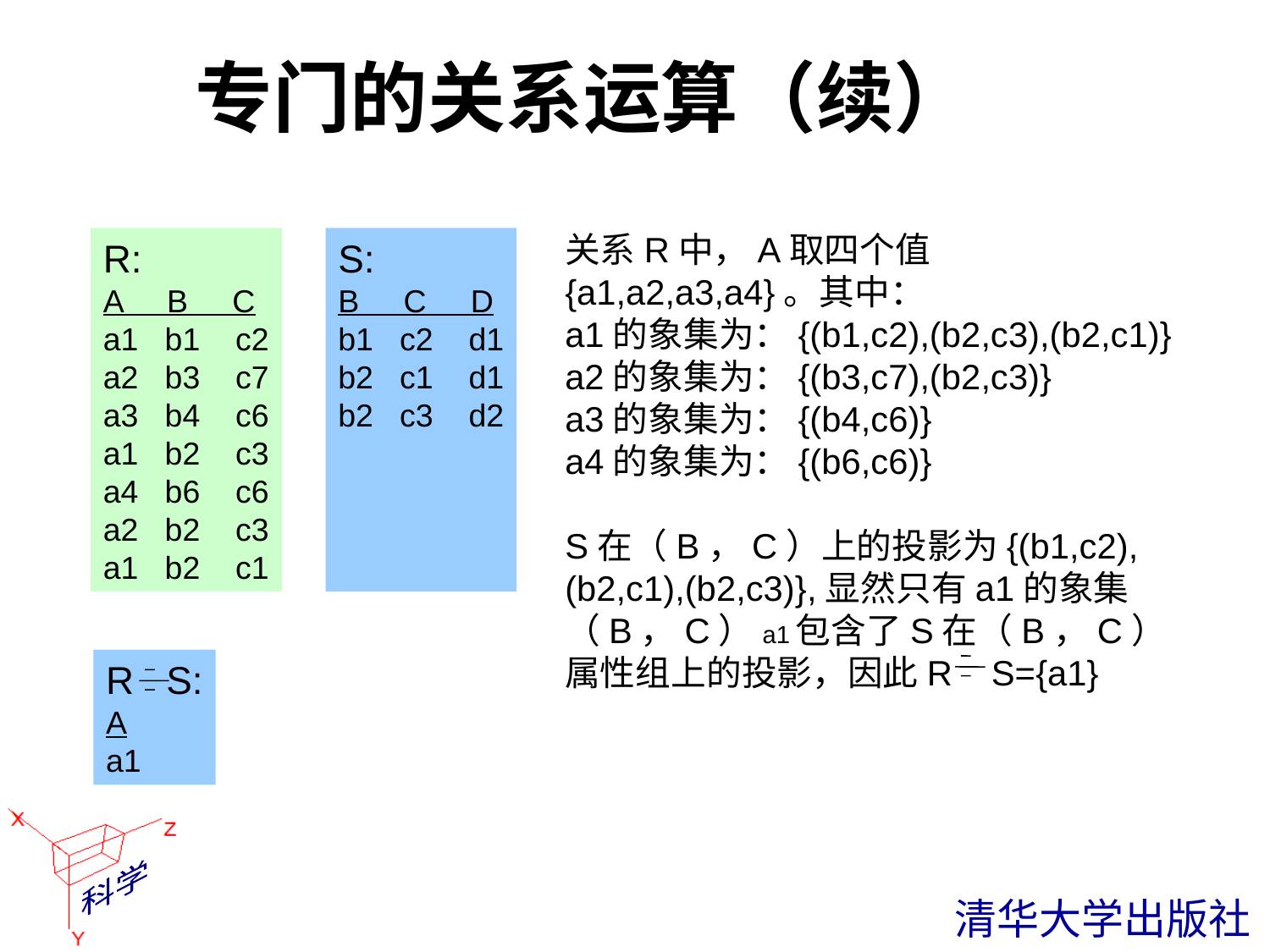

专门的关系运算（续）
关系R中，A取四个值{a1,a2,a3,a4}。其中：
a1的象集为：{(b1,c2),(b2,c3),(b2,c1)}
a2的象集为：{(b3,c7),(b2,c3)}
a3的象集为：{(b4,c6)}
a4的象集为：{(b6,c6)}

S在（B，C）上的投影为{(b1,c2),(b2,c1),(b2,c3)},显然只有a1的象集（B，C）a1包含了S在（B，C）属性组上的投影，因此R    S={a1}
R:
A     B     C
a1   b1    c2
a2   b3    c7
a3   b4    c6
a1   b2    c3
a4   b6    c6
a2   b2    c3
a1   b2    c1
S:
B     C     D
b1   c2    d1
b2   c1    d1
b2   c3    d2

R   S:
A
a1

      清华大学出版社